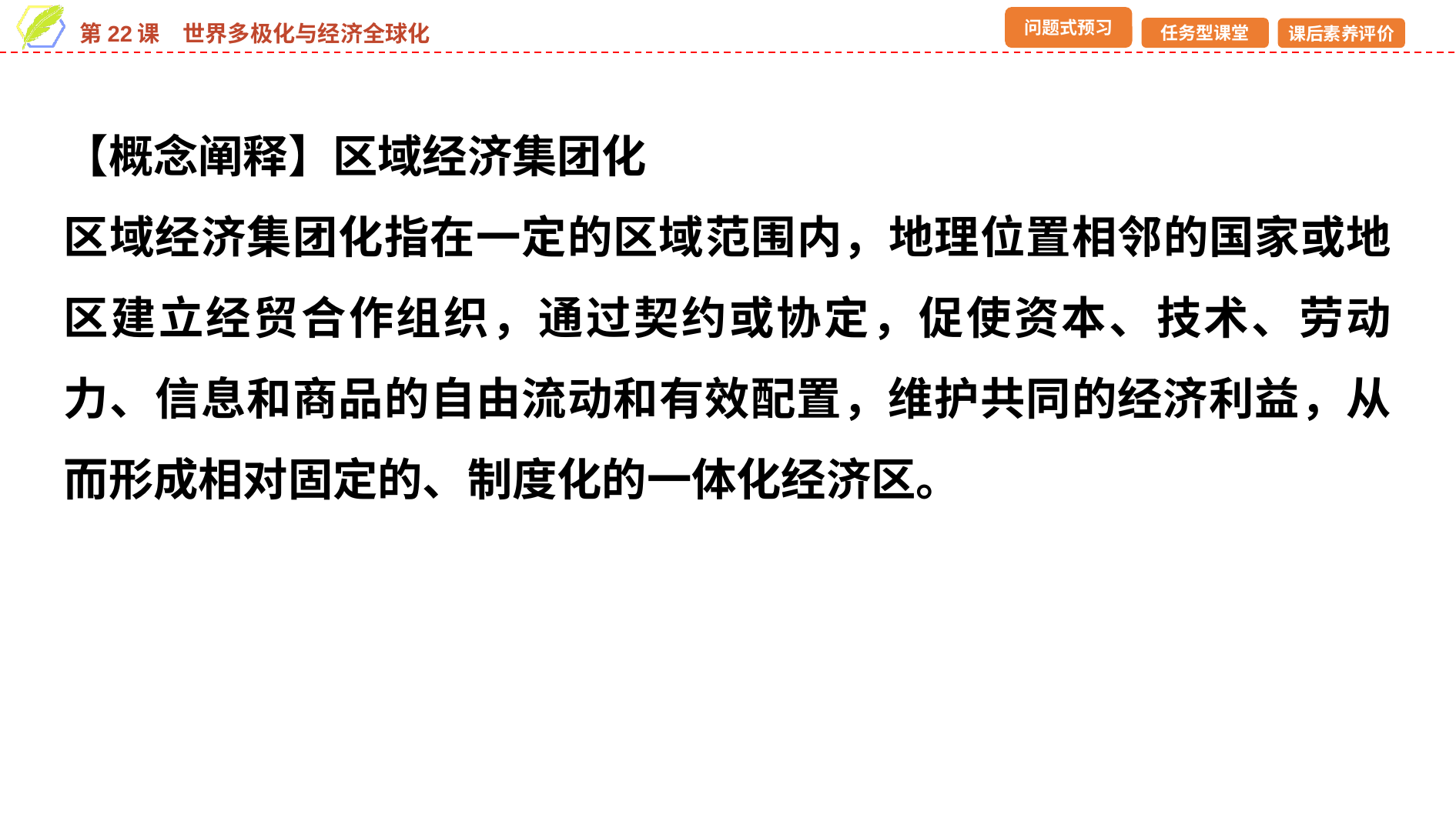

【概念阐释】区域经济集团化
区域经济集团化指在一定的区域范围内，地理位置相邻的国家或地区建立经贸合作组织，通过契约或协定，促使资本、技术、劳动力、信息和商品的自由流动和有效配置，维护共同的经济利益，从而形成相对固定的、制度化的一体化经济区。